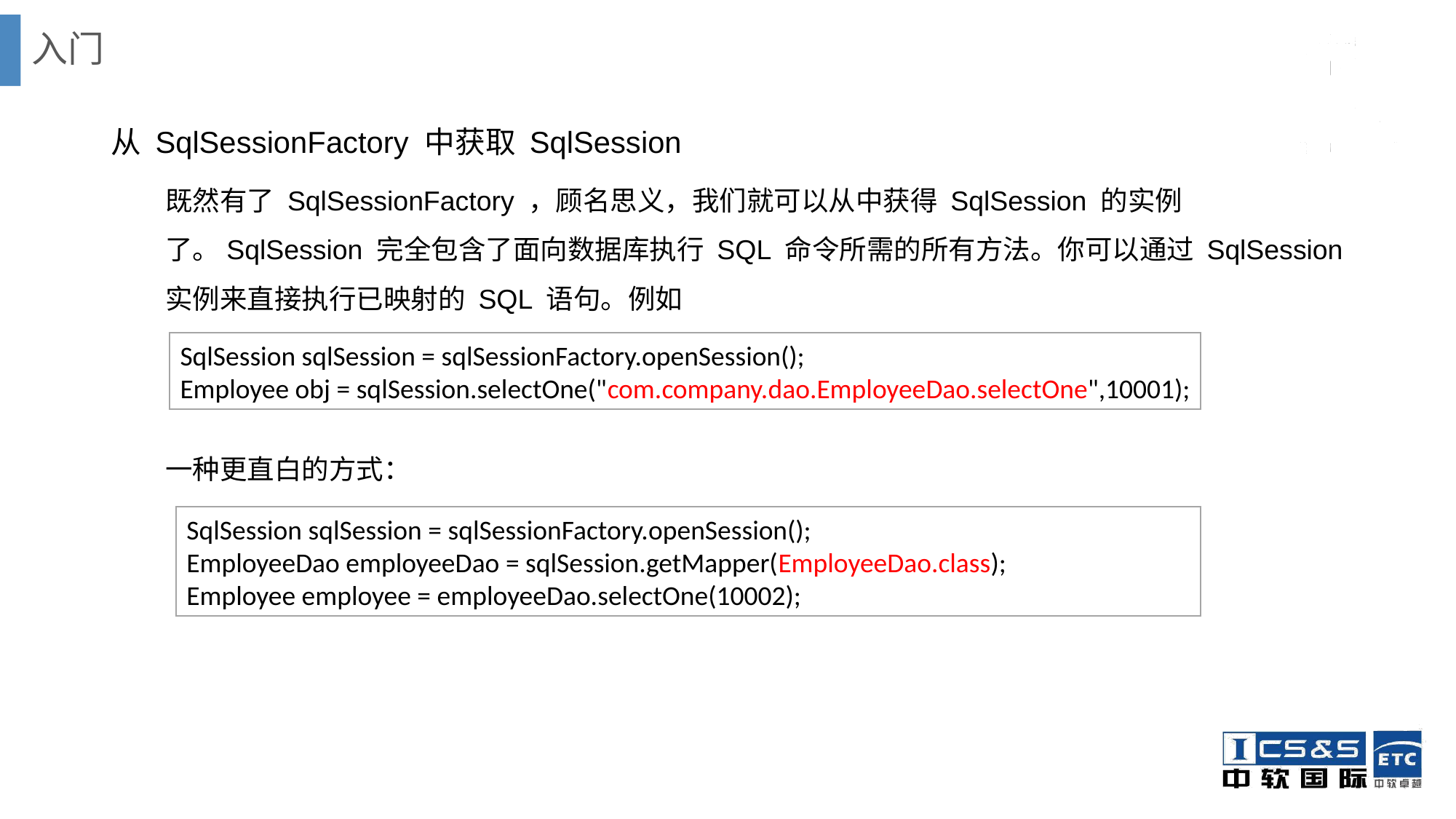

# 入门
从 SqlSessionFactory 中获取 SqlSession
既然有了 SqlSessionFactory ，顾名思义，我们就可以从中获得 SqlSession 的实例了。SqlSession 完全包含了面向数据库执行 SQL 命令所需的所有方法。你可以通过 SqlSession 实例来直接执行已映射的 SQL 语句。例如

一种更直白的方式：
SqlSession sqlSession = sqlSessionFactory.openSession();
Employee obj = sqlSession.selectOne("com.company.dao.EmployeeDao.selectOne",10001);
SqlSession sqlSession = sqlSessionFactory.openSession();
EmployeeDao employeeDao = sqlSession.getMapper(EmployeeDao.class);
Employee employee = employeeDao.selectOne(10002);